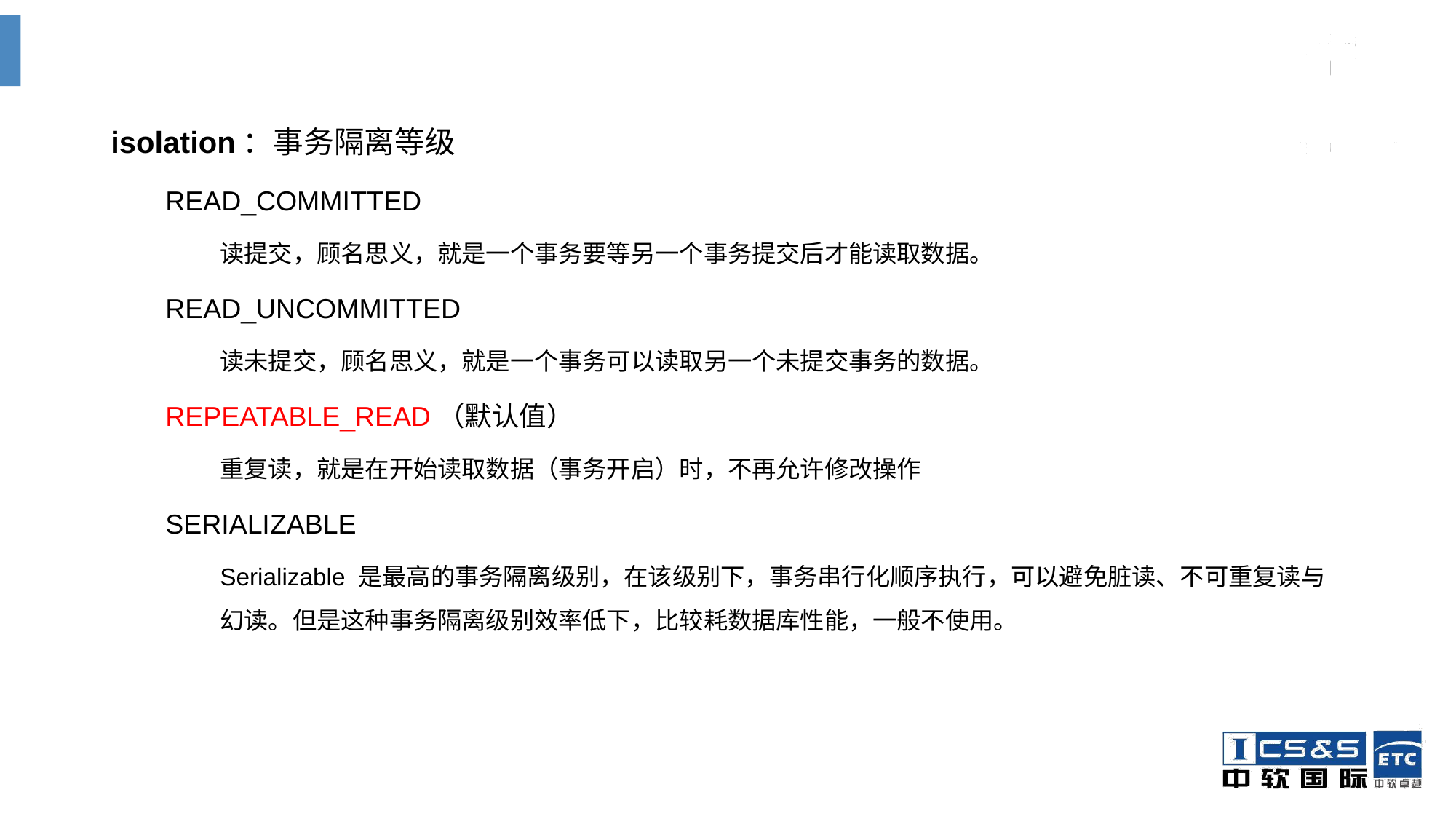

#
isolation：事务隔离等级
READ_COMMITTED
读提交，顾名思义，就是一个事务要等另一个事务提交后才能读取数据。
READ_UNCOMMITTED
读未提交，顾名思义，就是一个事务可以读取另一个未提交事务的数据。
REPEATABLE_READ（默认值）
重复读，就是在开始读取数据（事务开启）时，不再允许修改操作
SERIALIZABLE
Serializable 是最高的事务隔离级别，在该级别下，事务串行化顺序执行，可以避免脏读、不可重复读与幻读。但是这种事务隔离级别效率低下，比较耗数据库性能，一般不使用。